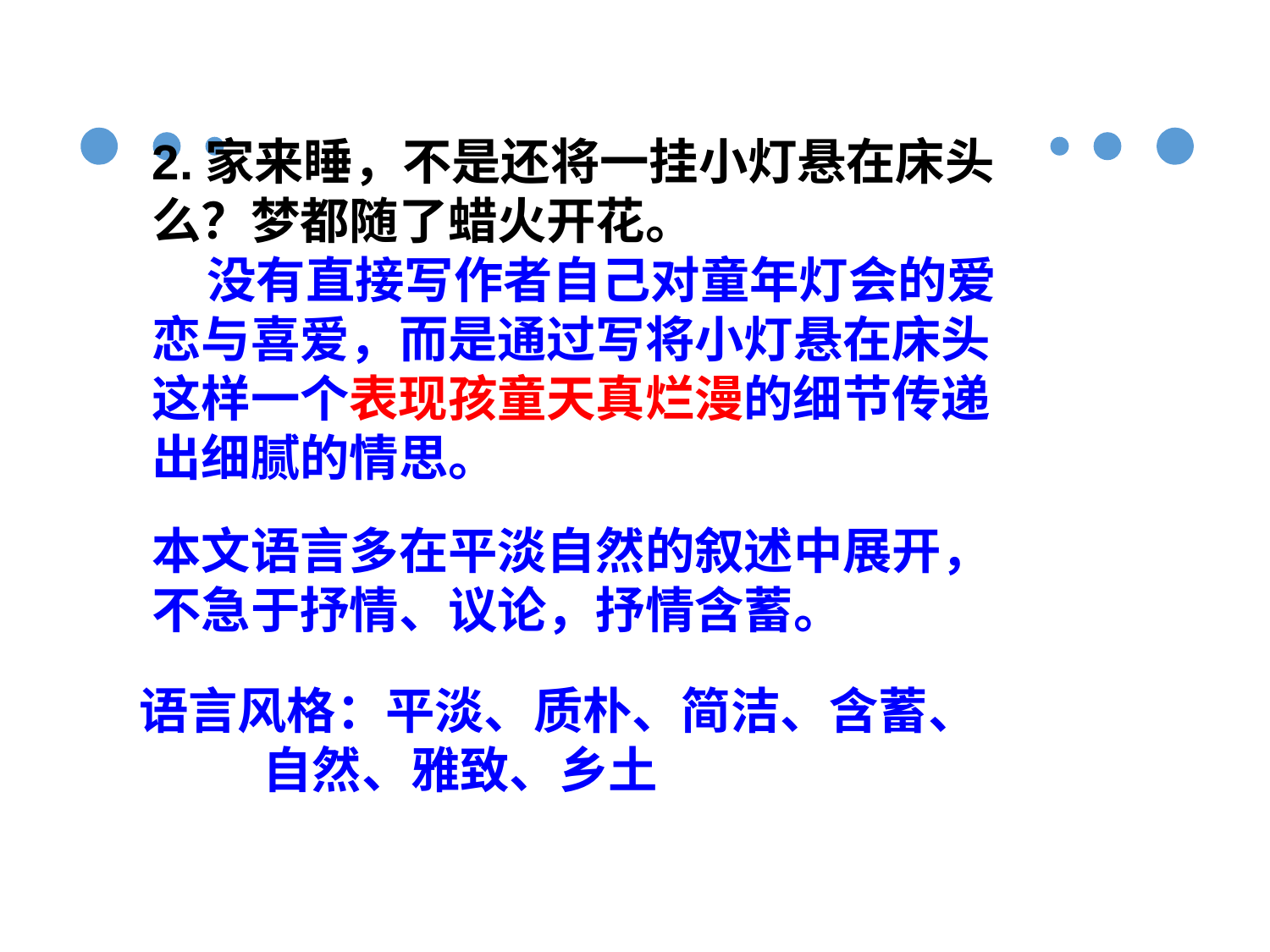

2.家来睡，不是还将一挂小灯悬在床头么？梦都随了蜡火开花。
    没有直接写作者自己对童年灯会的爱恋与喜爱，而是通过写将小灯悬在床头这样一个表现孩童天真烂漫的细节传递出细腻的情思。
本文语言多在平淡自然的叙述中展开，不急于抒情、议论，抒情含蓄。
语言风格：平淡、质朴、简洁、含蓄、
          自然、雅致、乡土